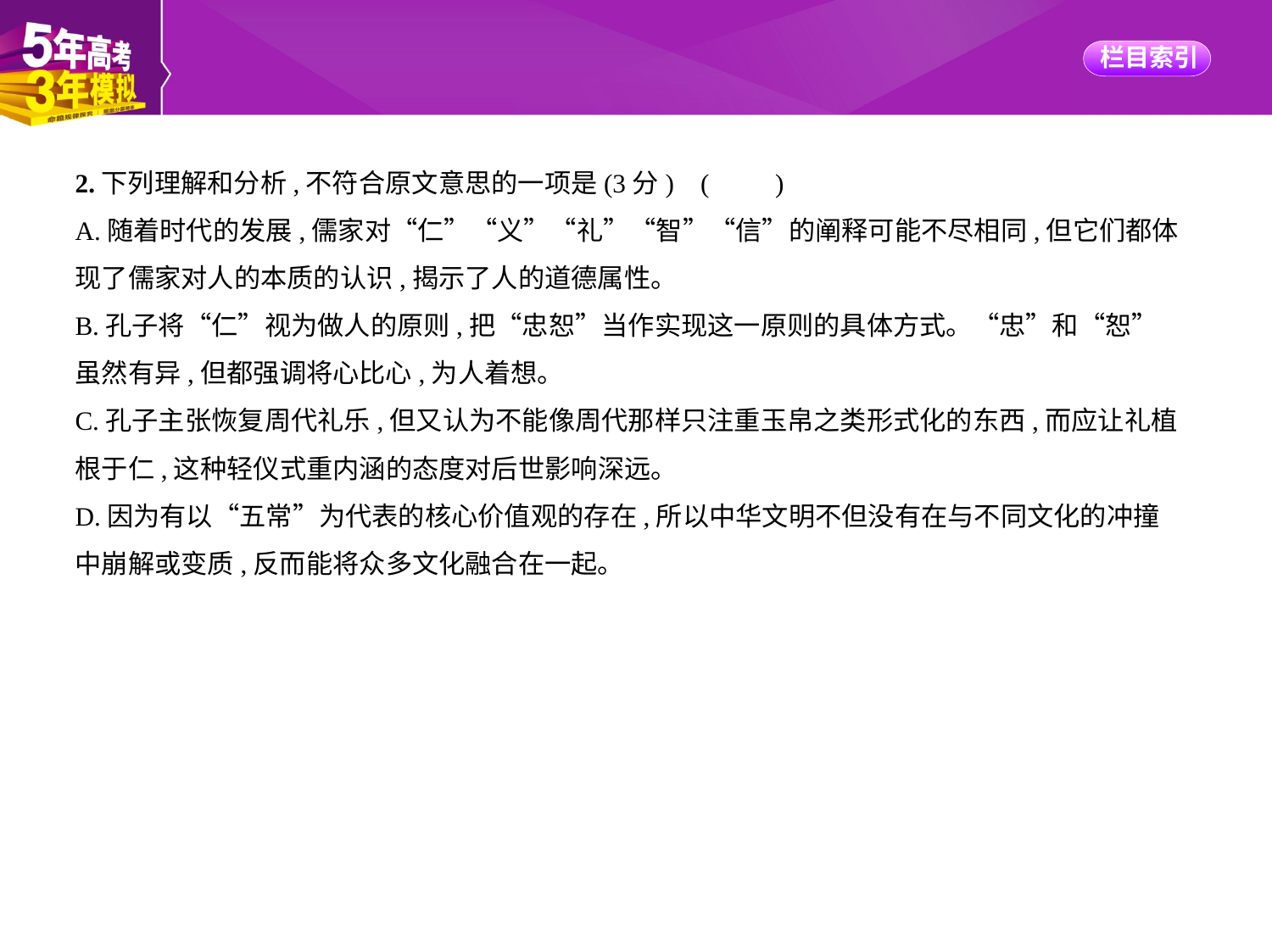

2.下列理解和分析,不符合原文意思的一项是(3分) (　　)
A.随着时代的发展,儒家对“仁”“义”“礼”“智”“信”的阐释可能不尽相同,但它们都体
现了儒家对人的本质的认识,揭示了人的道德属性。
B.孔子将“仁”视为做人的原则,把“忠恕”当作实现这一原则的具体方式。“忠”和“恕”
虽然有异,但都强调将心比心,为人着想。
C.孔子主张恢复周代礼乐,但又认为不能像周代那样只注重玉帛之类形式化的东西,而应让礼植
根于仁,这种轻仪式重内涵的态度对后世影响深远。
D.因为有以“五常”为代表的核心价值观的存在,所以中华文明不但没有在与不同文化的冲撞
中崩解或变质,反而能将众多文化融合在一起。